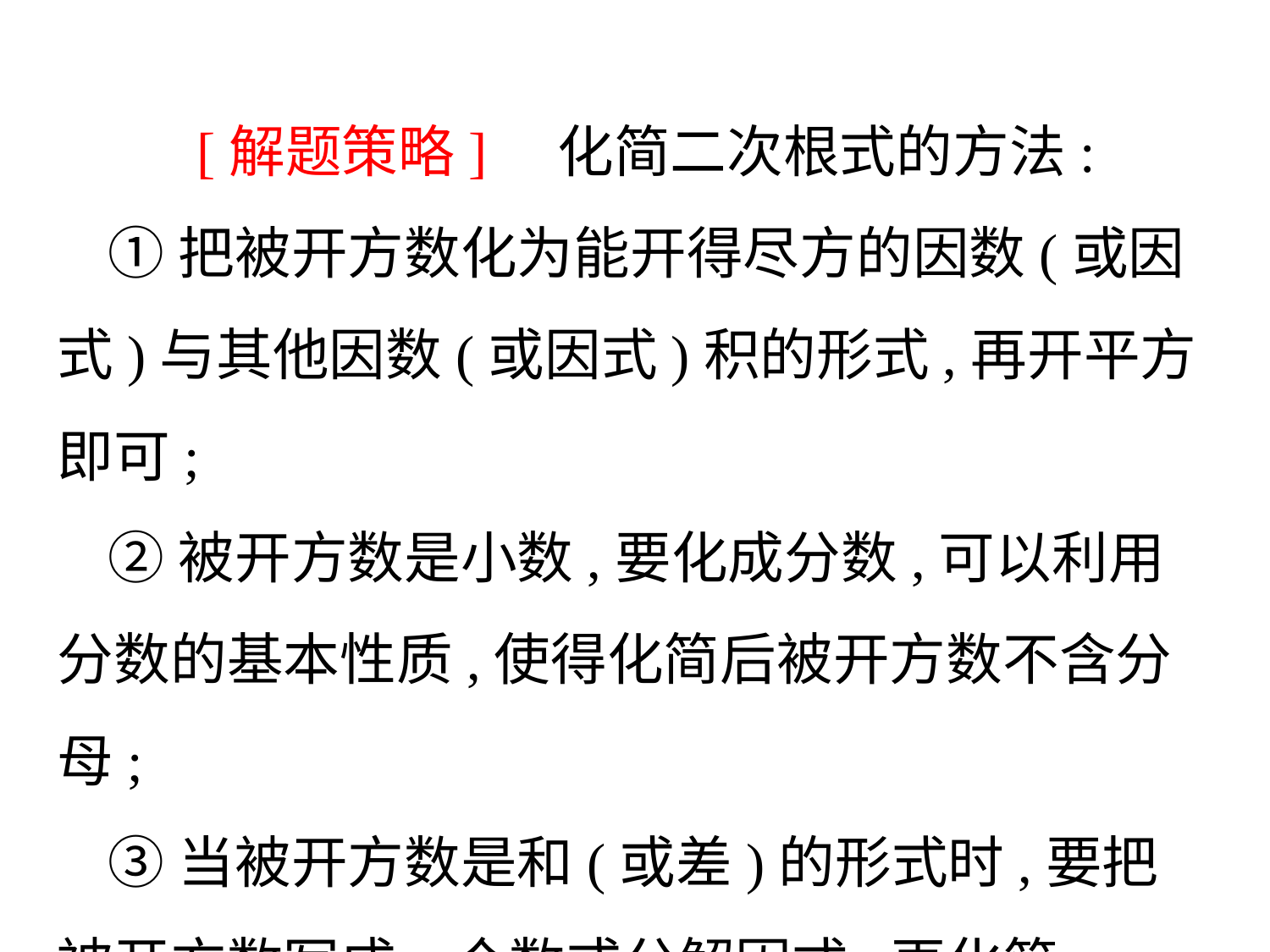

[解题策略]　化简二次根式的方法:
    ①把被开方数化为能开得尽方的因数(或因式)与其他因数(或因式)积的形式,再开平方即可;
    ②被开方数是小数,要化成分数,可以利用分数的基本性质,使得化简后被开方数不含分母;
    ③当被开方数是和(或差)的形式时,要把被开方数写成一个数或分解因式,再化简.